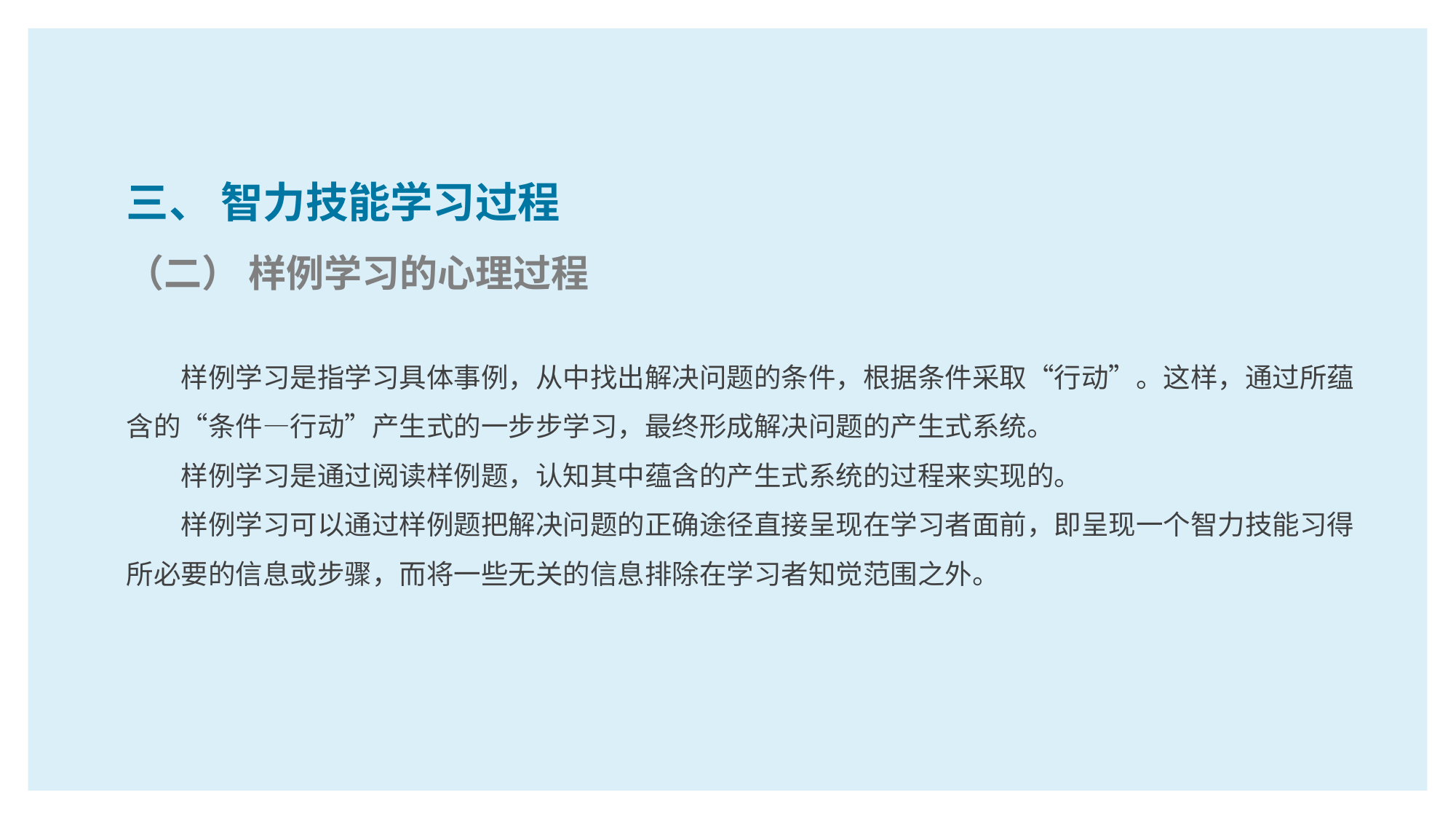

三、 智力技能学习过程
（二） 样例学习的心理过程

样例学习是指学习具体事例，从中找出解决问题的条件，根据条件采取“行动”。这样，通过所蕴含的“条件—行动”产生式的一步步学习，最终形成解决问题的产生式系统。
样例学习是通过阅读样例题，认知其中蕴含的产生式系统的过程来实现的。
样例学习可以通过样例题把解决问题的正确途径直接呈现在学习者面前，即呈现一个智力技能习得所必要的信息或步骤，而将一些无关的信息排除在学习者知觉范围之外。